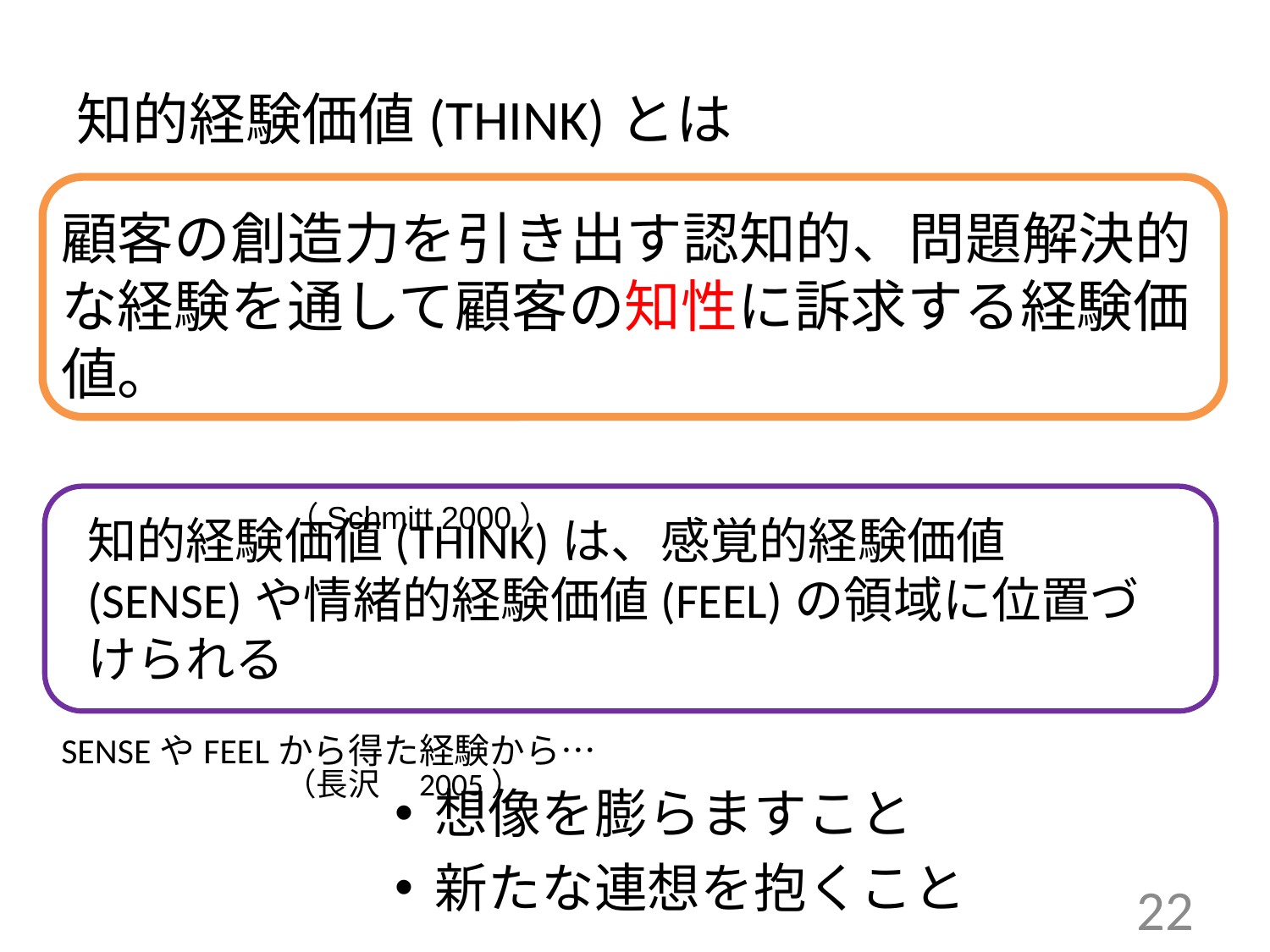

# 知的経験価値(THINK)とは

顧客の創造力を引き出す認知的、問題解決的な経験を通して顧客の知性に訴求する経験価値。
　　　　　　　　　　　　　　　　　　　　　　　　（Schmitt 2000）

知的経験価値(THINK)は、感覚的経験価値(SENSE)や情緒的経験価値(FEEL)の領域に位置づけられる
　　　　　　　　　　　　　　　　　　　　　　　　　　（長沢　2005）
SENSEやFEELから得た経験から…

想像を膨らますこと
新たな連想を抱くこと

22